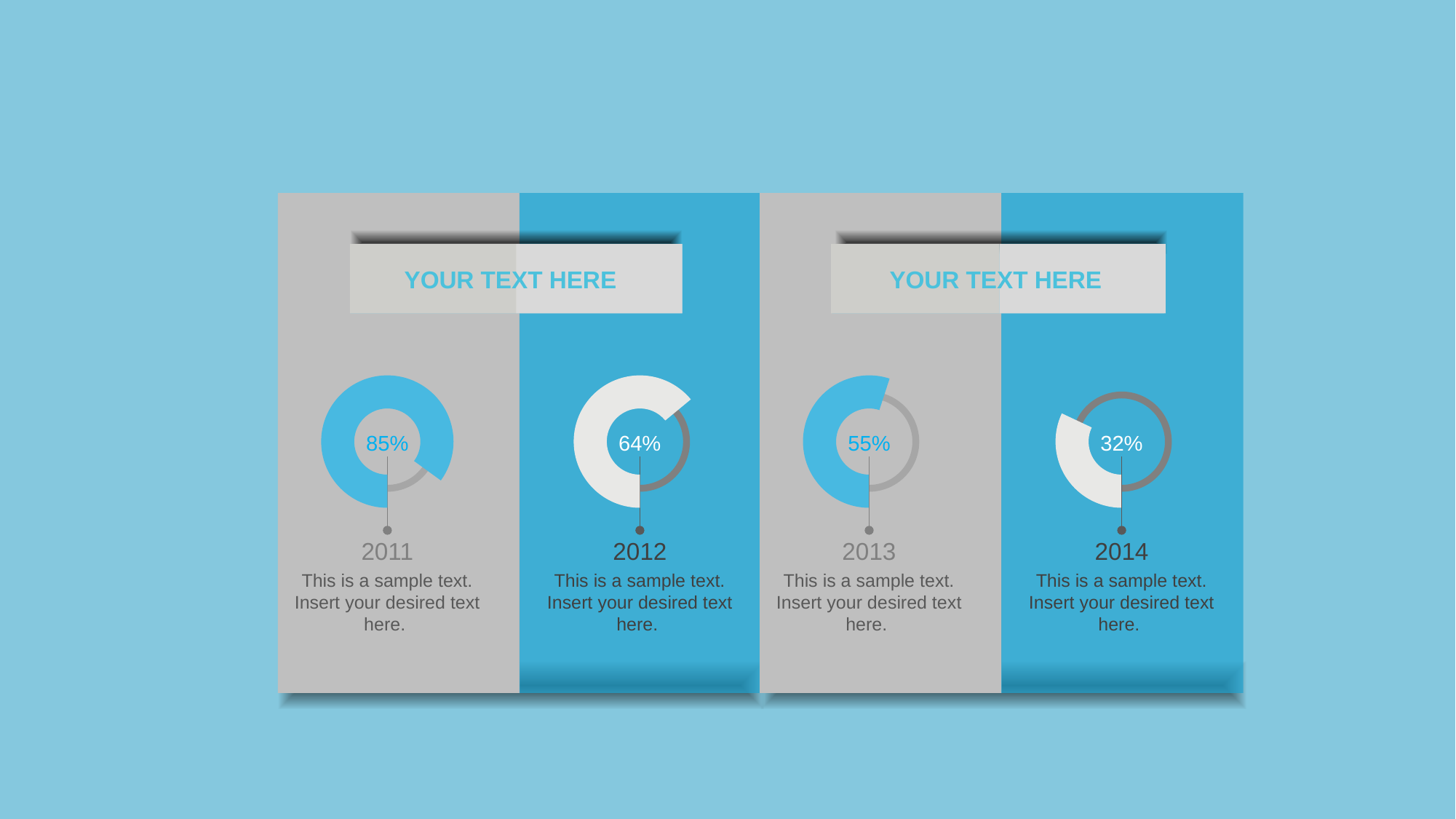

YOUR TEXT HERE

YOUR TEXT HERE

### Chart

| Category | 销售额 |
|---|---|
| 第一季度 | 64.0 |
| 第二季度 | 36.0 |
2012
This is a sample text. Insert your desired text here.

### Chart

| Category | 销售额 |
|---|---|
| 第一季度 | 32.0 |
| 第二季度 | 68.0 |
32%
2014
This is a sample text. Insert your desired text here.

### Chart

| Category | 销售额 |
|---|---|
| 第一季度 | 85.0 |
| 第二季度 | 15.0 |
2011
This is a sample text. Insert your desired text here.

### Chart

| Category | 销售额 |
|---|---|
| 第一季度 | 55.0 |
| 第二季度 | 45.0 |
2013
This is a sample text. Insert your desired text here.

64%
85%
55%